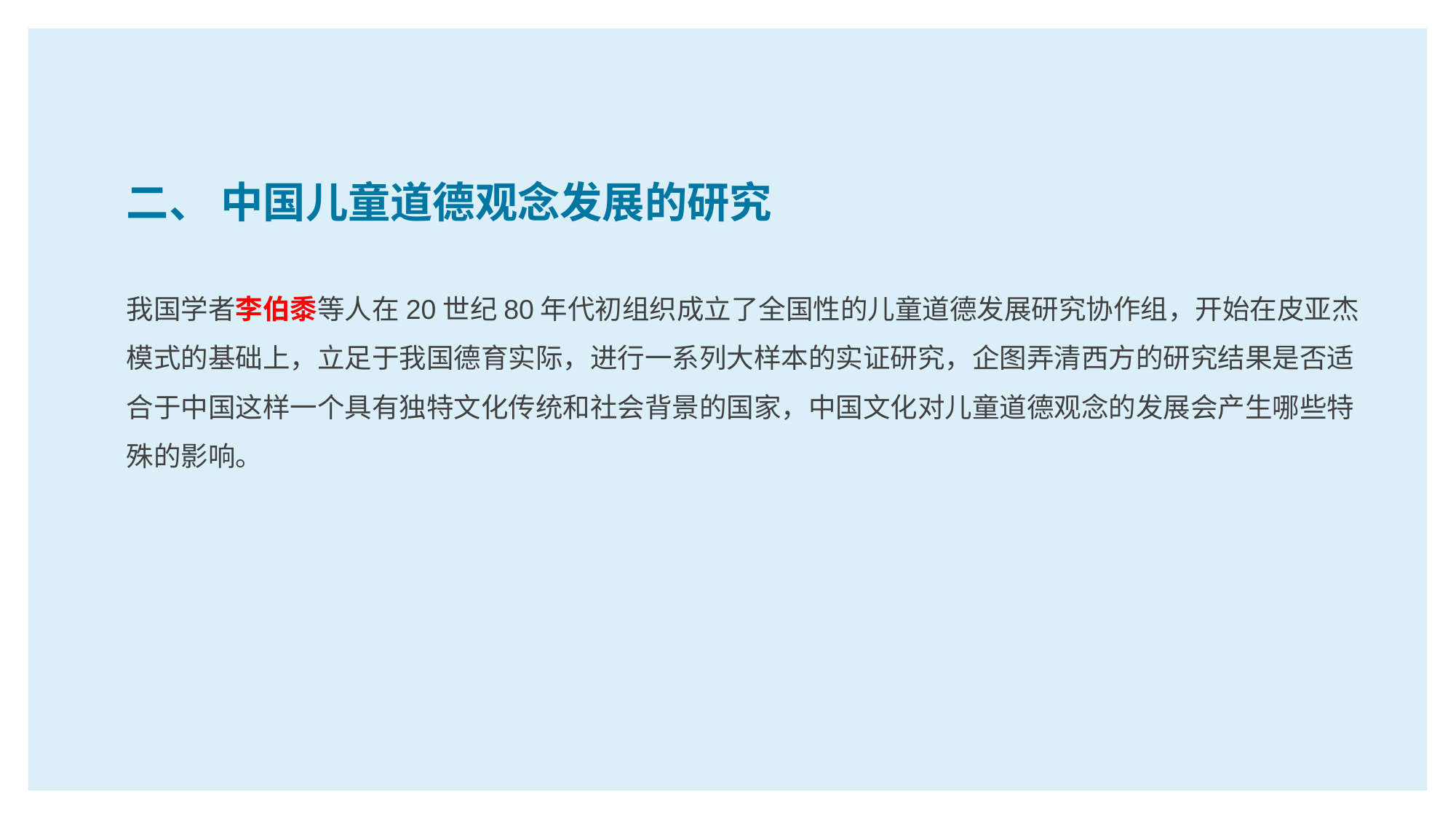

二、 中国儿童道德观念发展的研究

我国学者李伯黍等人在20世纪80年代初组织成立了全国性的儿童道德发展研究协作组，开始在皮亚杰模式的基础上，立足于我国德育实际，进行一系列大样本的实证研究，企图弄清西方的研究结果是否适合于中国这样一个具有独特文化传统和社会背景的国家，中国文化对儿童道德观念的发展会产生哪些特殊的影响。